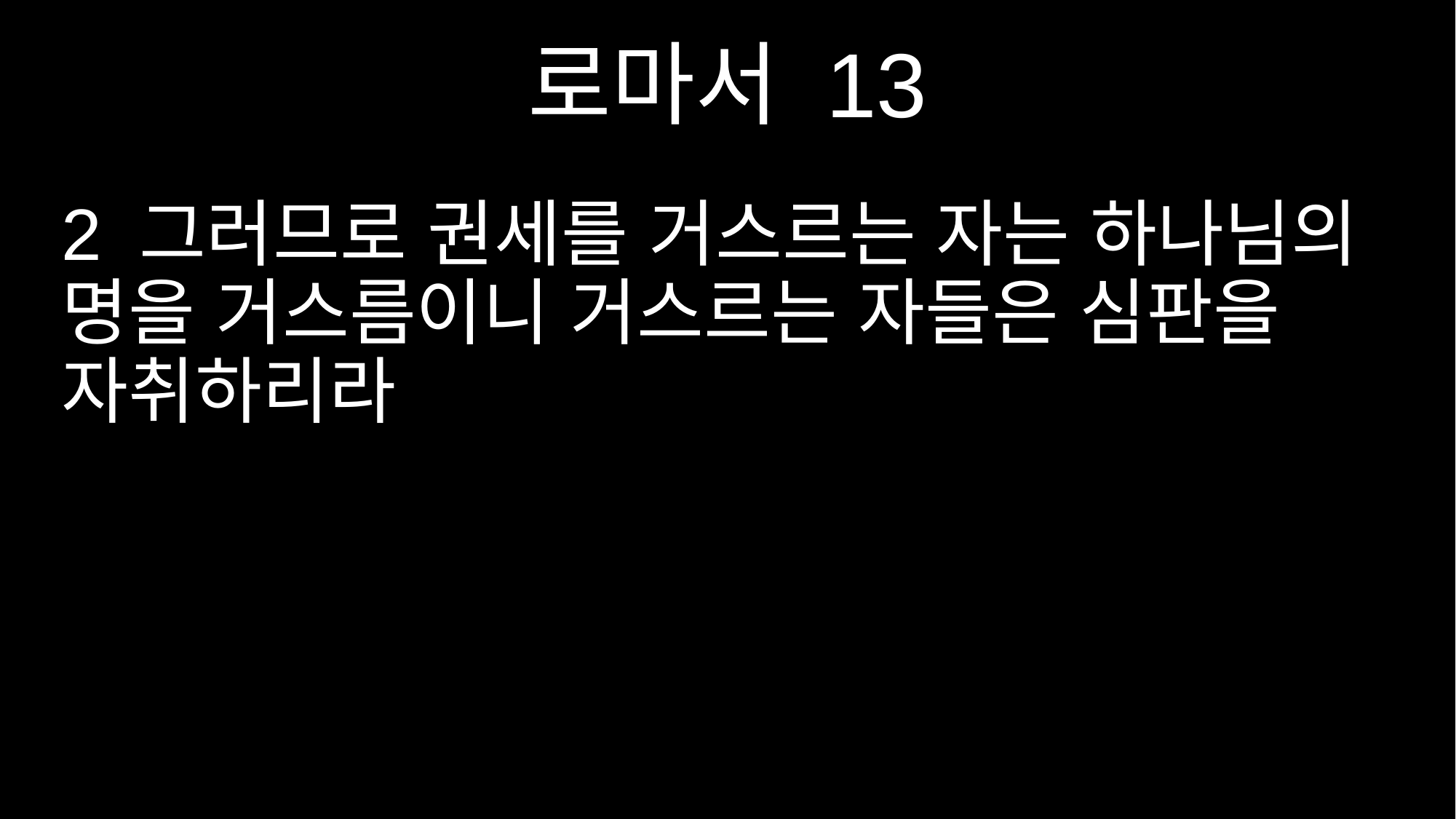

로마서 13
2 그러므로 권세를 거스르는 자는 하나님의 명을 거스름이니 거스르는 자들은 심판을 자취하리라